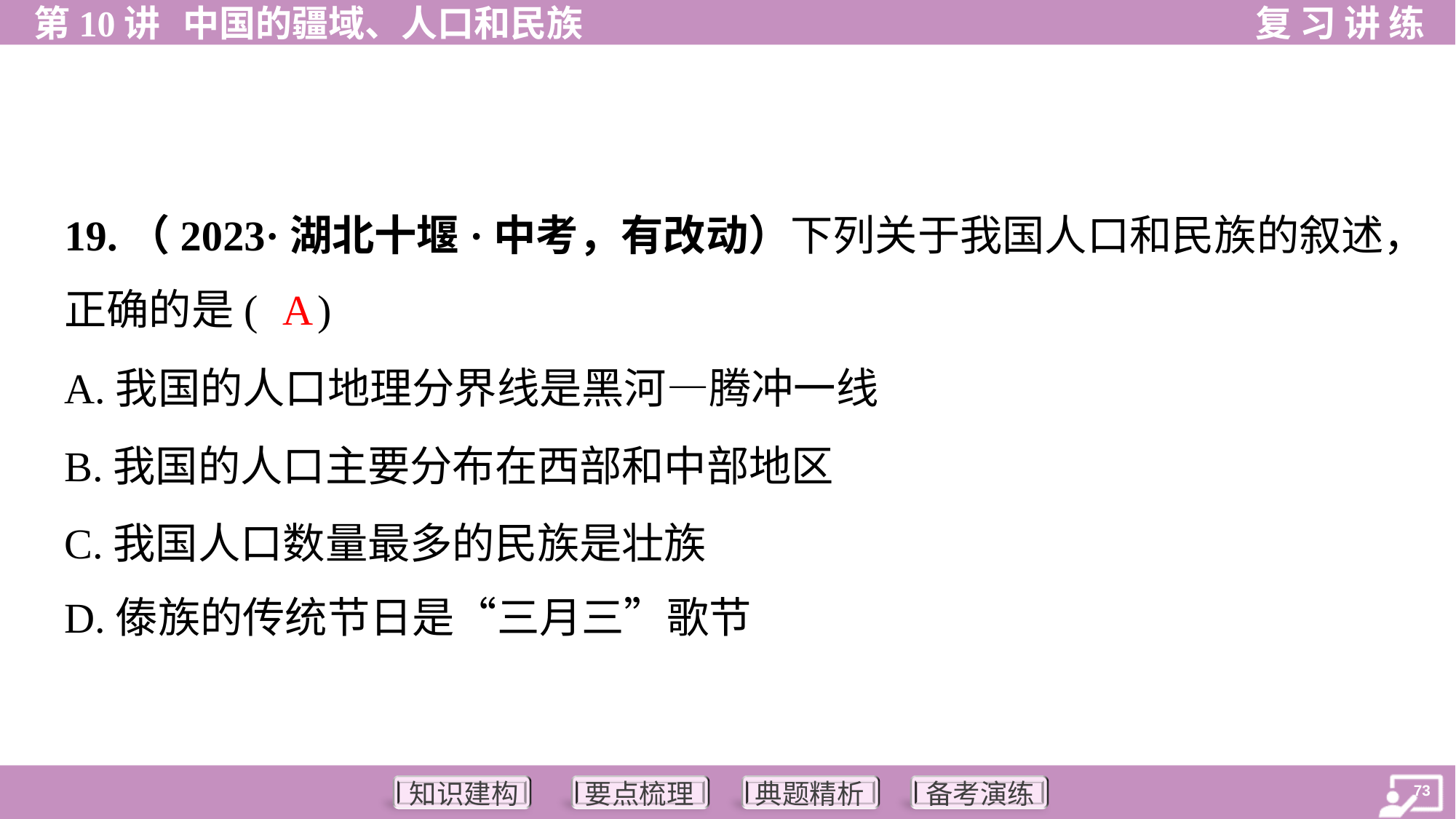

19.（2023·湖北十堰·中考，有改动）下列关于我国人口和民族的叙述，
正确的是(     )
A
A.我国的人口地理分界线是黑河—腾冲一线
B.我国的人口主要分布在西部和中部地区
C.我国人口数量最多的民族是壮族
D.傣族的传统节日是“三月三”歌节